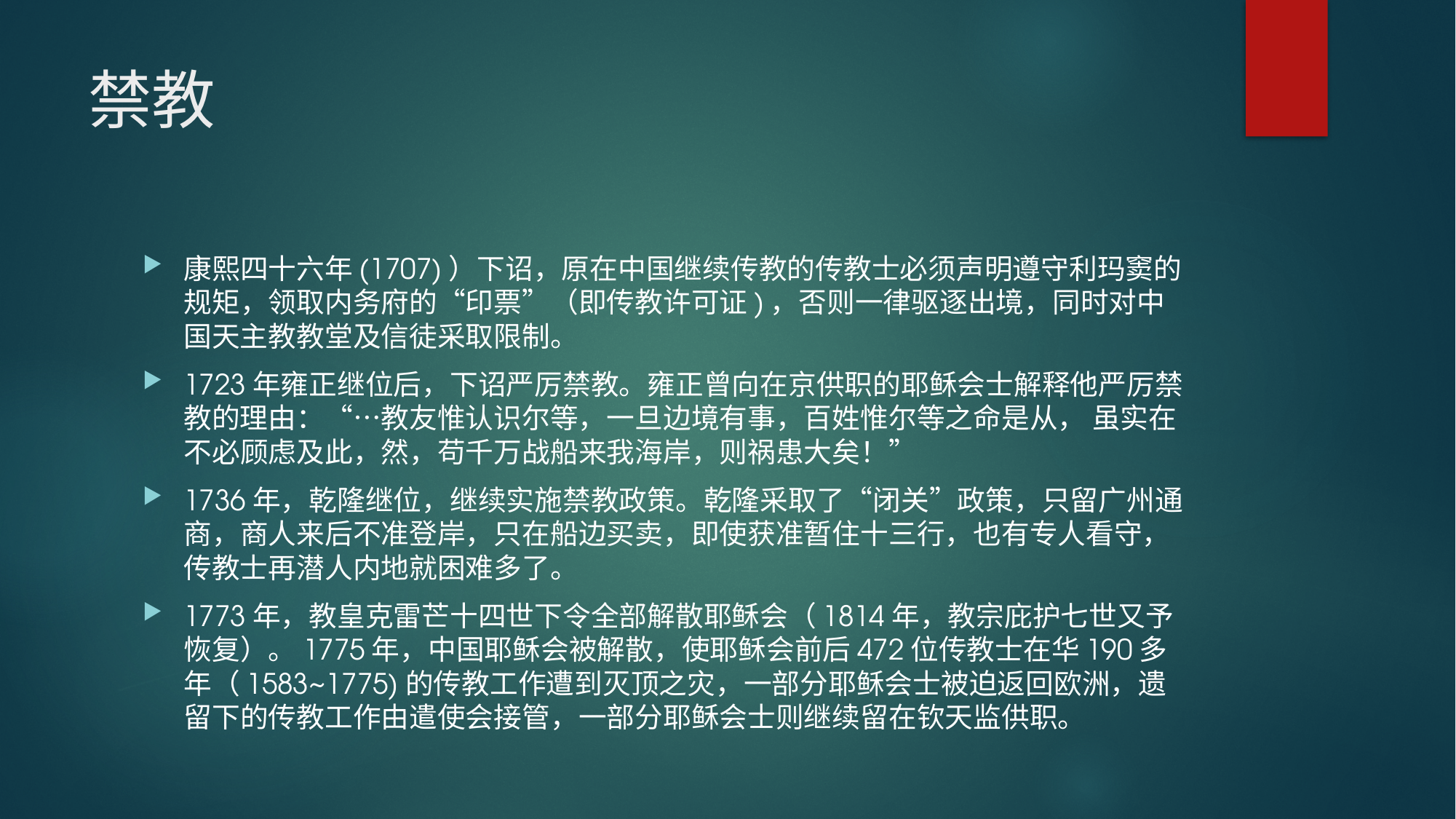

# 禁教
康熙四十六年(1707)）下诏，原在中国继续传教的传教士必须声明遵守利玛窦的规矩，领取内务府的“印票”（即传教许可证)，否则一律驱逐出境，同时对中国天主教教堂及信徒采取限制。
1723年雍正继位后，下诏严厉禁教。雍正曾向在京供职的耶稣会士解释他严厉禁教的理由：“…教友惟认识尔等，一旦边境有事，百姓惟尔等之命是从， 虽实在不必顾虑及此，然，苟千万战船来我海岸，则祸患大矣！”
1736年，乾隆继位，继续实施禁教政策。乾隆采取了“闭关”政策，只留广州通商，商人来后不准登岸，只在船边买卖，即使获准暂住十三行，也有专人看守，传教士再潜人内地就困难多了。
1773年，教皇克雷芒十四世下令全部解散耶稣会（1814年，教宗庇护七世又予恢复）。1775年，中国耶稣会被解散，使耶稣会前后472位传教士在华190多年（1583~1775)的传教工作遭到灭顶之灾，一部分耶稣会士被迫返回欧洲，遗留下的传教工作由遣使会接管，一部分耶稣会士则继续留在钦天监供职。